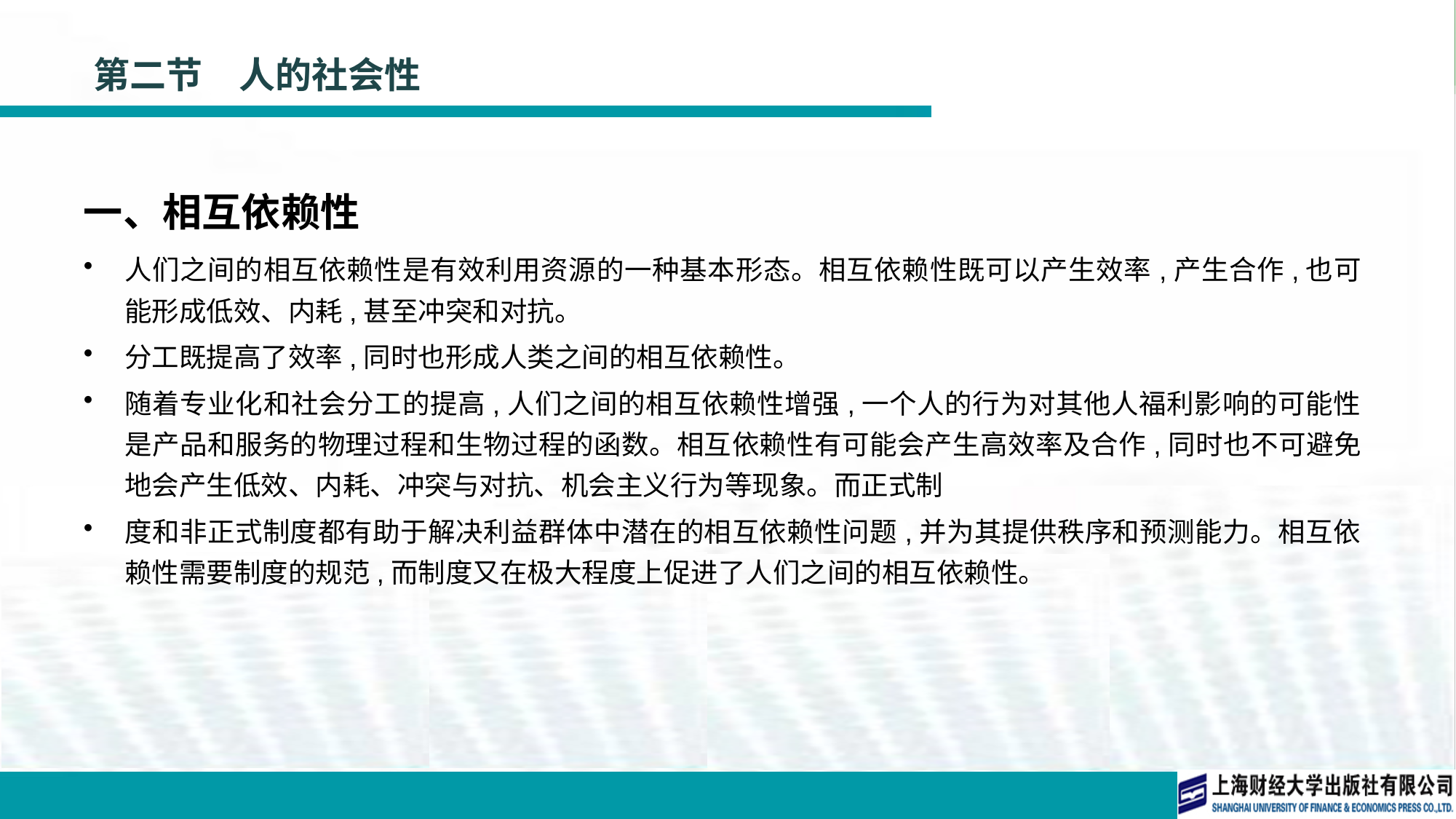

# 第二节　人的社会性
一、相互依赖性
人们之间的相互依赖性是有效利用资源的一种基本形态。相互依赖性既可以产生效率,产生合作,也可能形成低效、内耗,甚至冲突和对抗。
分工既提高了效率,同时也形成人类之间的相互依赖性。
随着专业化和社会分工的提高,人们之间的相互依赖性增强,一个人的行为对其他人福利影响的可能性是产品和服务的物理过程和生物过程的函数。相互依赖性有可能会产生高效率及合作,同时也不可避免地会产生低效、内耗、冲突与对抗、机会主义行为等现象。而正式制
度和非正式制度都有助于解决利益群体中潜在的相互依赖性问题,并为其提供秩序和预测能力。相互依赖性需要制度的规范,而制度又在极大程度上促进了人们之间的相互依赖性。